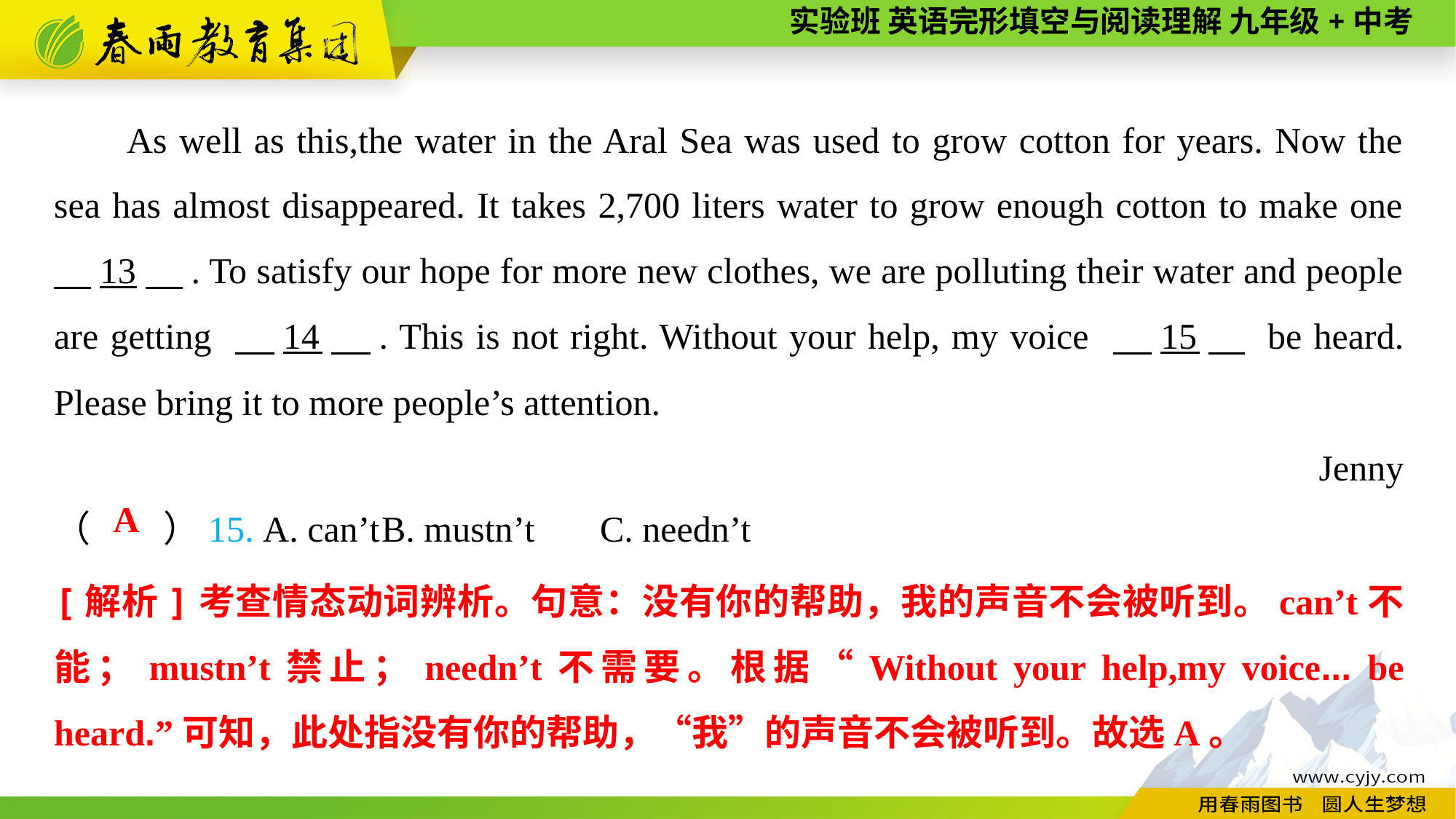

As well as this,the water in the Aral Sea was used to grow cotton for years. Now the sea has almost disappeared. It takes 2,700 liters water to grow enough cotton to make one 　13　. To satisfy our hope for more new clothes, we are polluting their water and people are getting 　14　. This is not right. Without your help, my voice 　15　 be heard. Please bring it to more people’s attention.
Jenny
（　　）15. A. can’t	B. mustn’t	C. needn’t
A
[解析]考查情态动词辨析。句意：没有你的帮助，我的声音不会被听到。can’t不能；mustn’t禁止；needn’t不需要。根据“Without your help,my voice... be heard.”可知，此处指没有你的帮助，“我”的声音不会被听到。故选A。